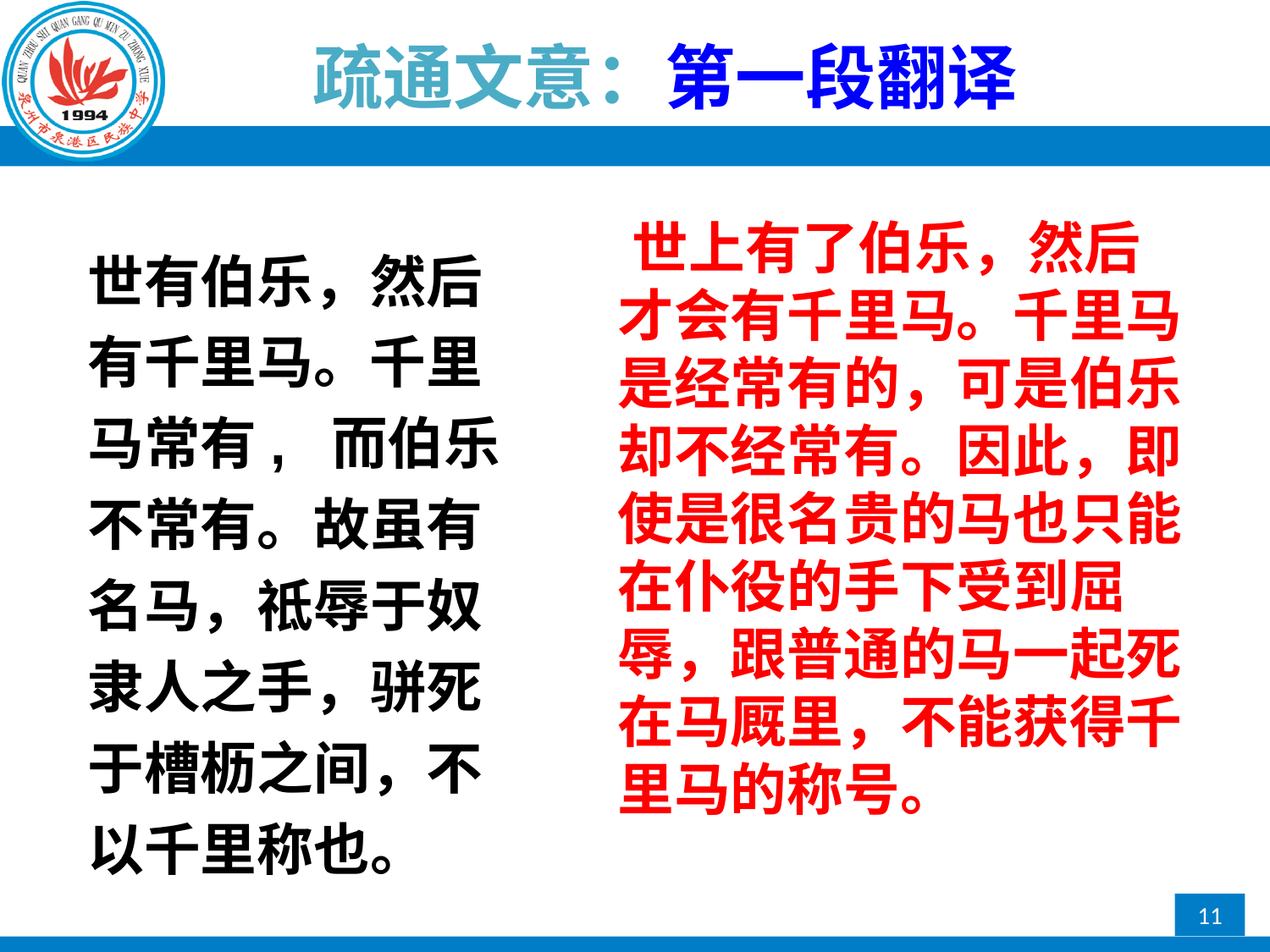

# 疏通文意：第一段翻译
 世上有了伯乐，然后才会有千里马。千里马是经常有的，可是伯乐却不经常有。因此，即使是很名贵的马也只能在仆役的手下受到屈辱，跟普通的马一起死在马厩里，不能获得千里马的称号。
世有伯乐，然后有千里马。千里马常有,  而伯乐不常有。故虽有名马，祗辱于奴隶人之手，骈死于槽枥之间，不以千里称也。